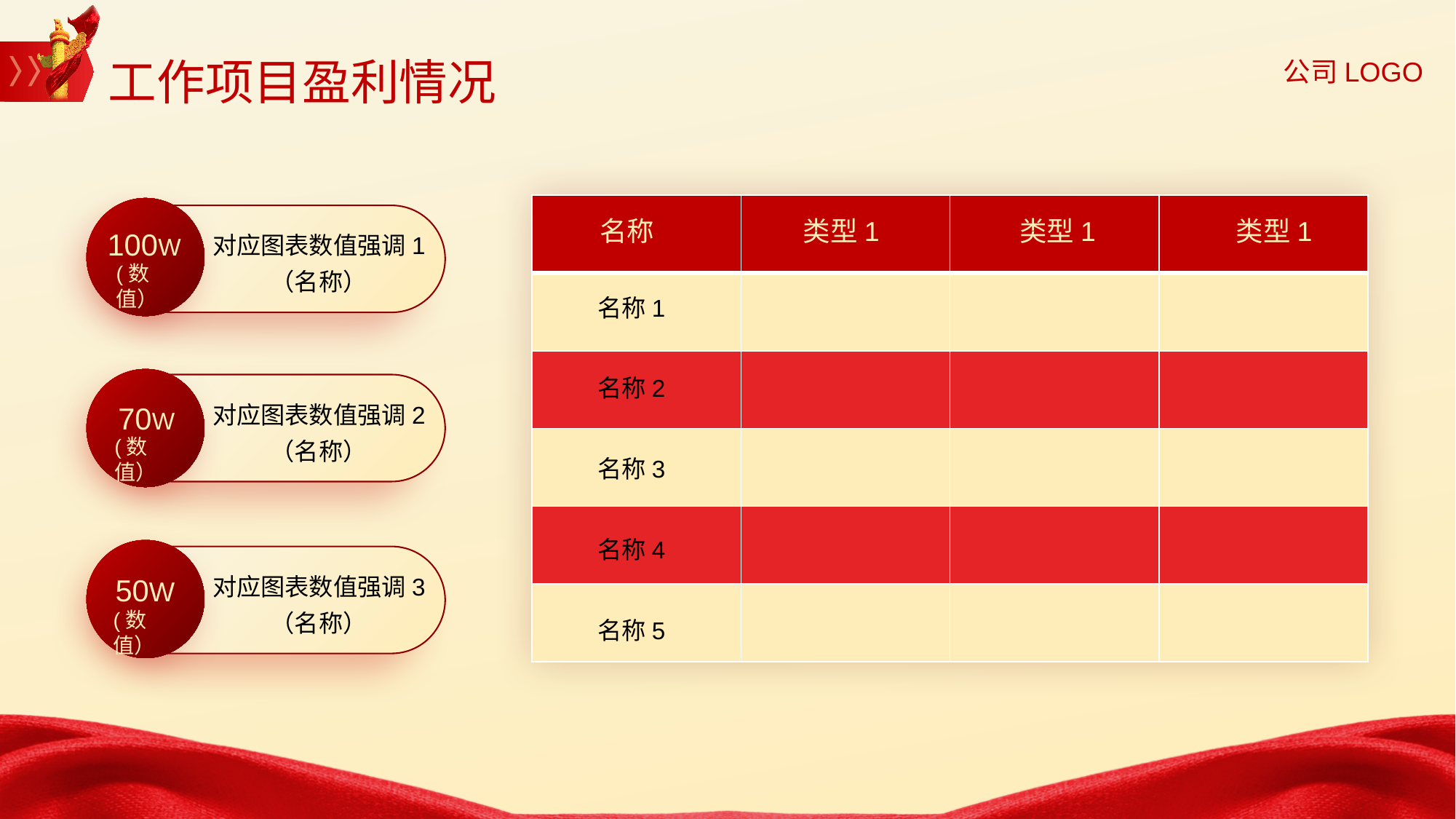

工作项目盈利情况
|  |  |  |  |
| --- | --- | --- | --- |
|  |  |  |  |
|  |  |  |  |
|  |  |  |  |
|  |  |  |  |
|  |  |  |  |

名称
类型1
类型1
类型1
对应图表数值强调1
（名称）
100W
(数值）
名称1
名称2

对应图表数值强调2
（名称）
70W
(数值）
名称3
名称4

对应图表数值强调3
（名称）
50W
(数值）
名称5